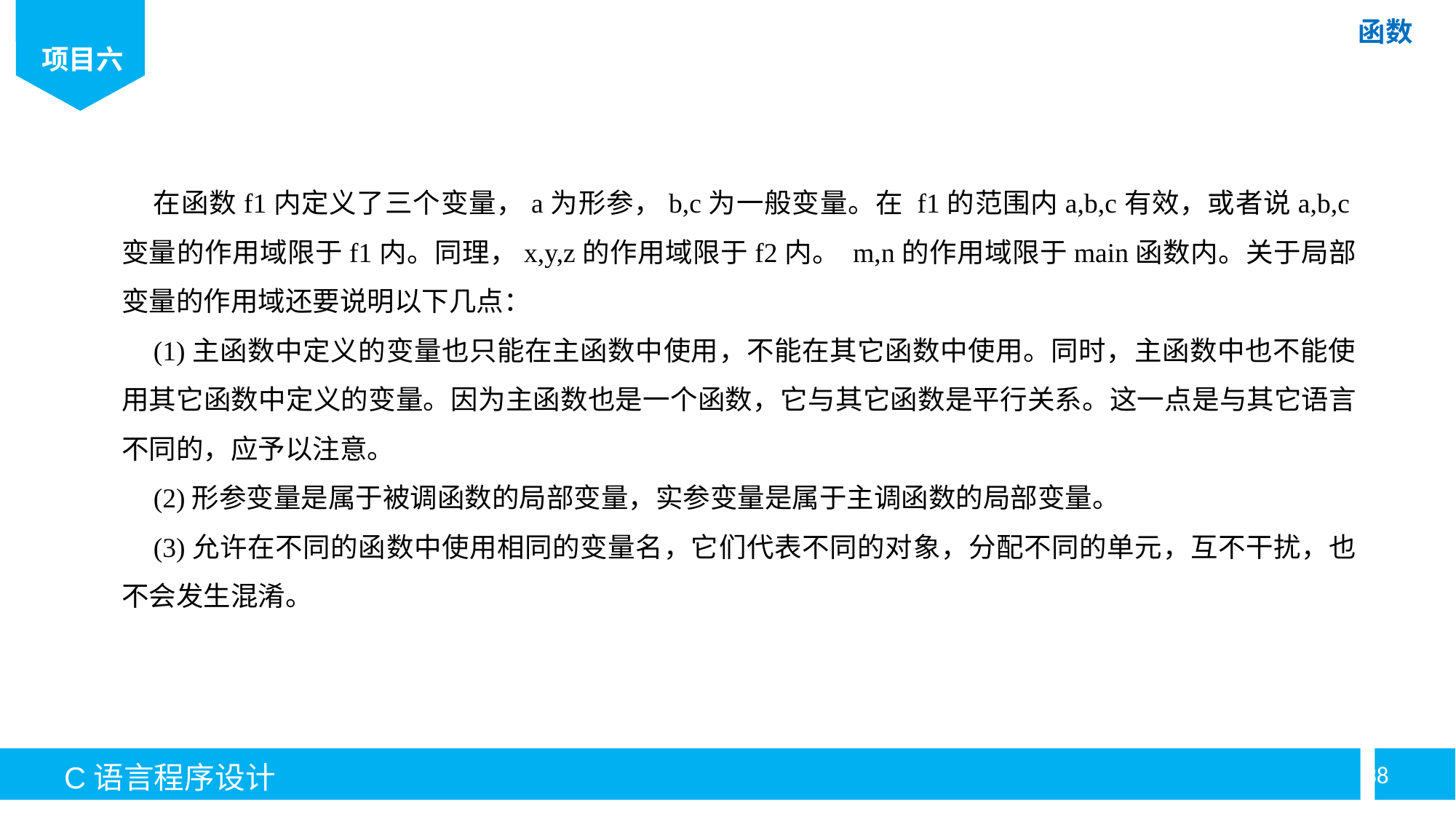

在函数f1内定义了三个变量，a为形参，b,c为一般变量。在 f1的范围内a,b,c有效，或者说a,b,c变量的作用域限于f1内。同理，x,y,z的作用域限于f2内。 m,n的作用域限于main函数内。关于局部变量的作用域还要说明以下几点：
(1)主函数中定义的变量也只能在主函数中使用，不能在其它函数中使用。同时，主函数中也不能使用其它函数中定义的变量。因为主函数也是一个函数，它与其它函数是平行关系。这一点是与其它语言不同的，应予以注意。
(2)形参变量是属于被调函数的局部变量，实参变量是属于主调函数的局部变量。
(3)允许在不同的函数中使用相同的变量名，它们代表不同的对象，分配不同的单元，互不干扰，也不会发生混淆。